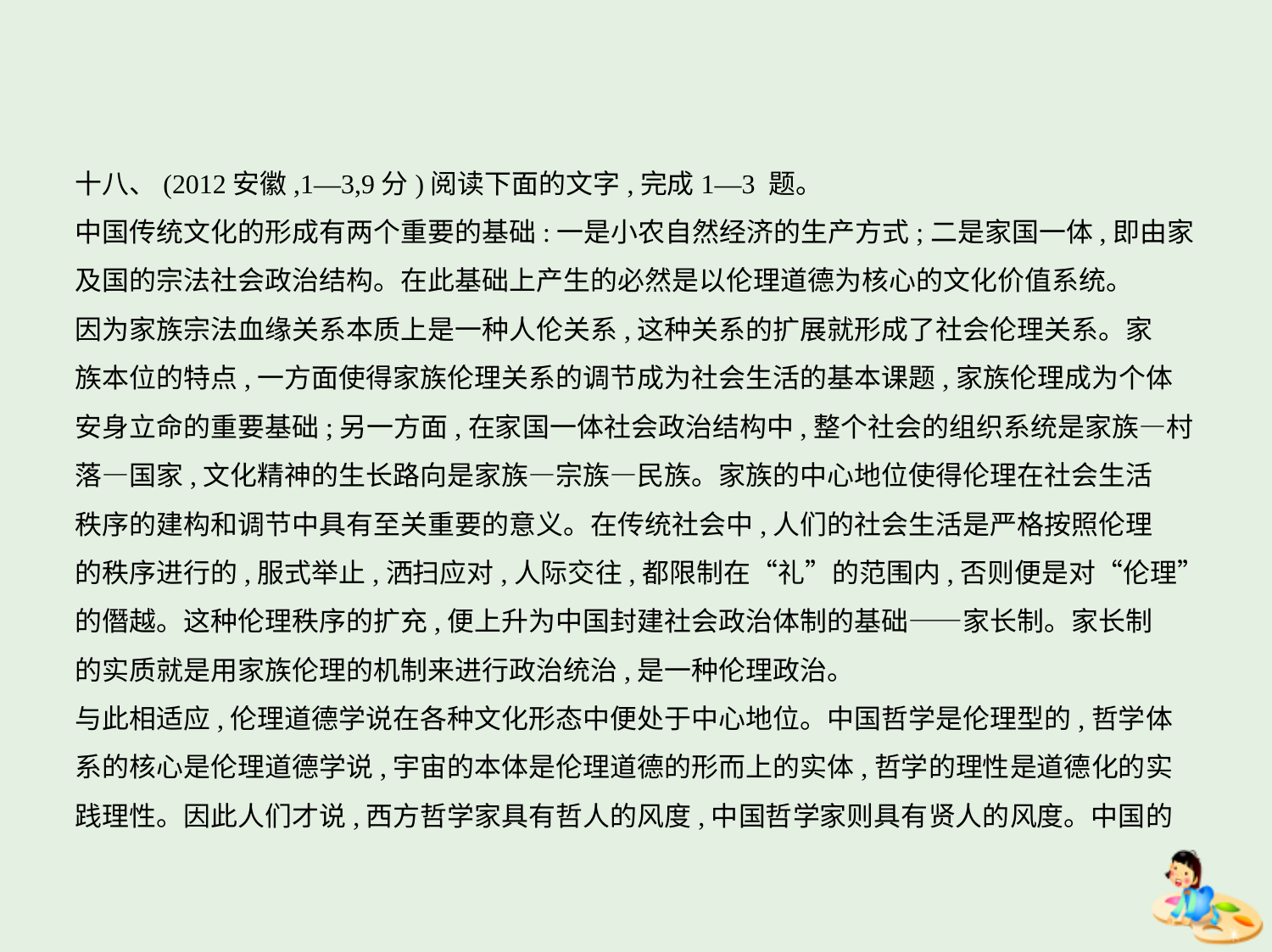

十八、(2012安徽,1—3,9分)阅读下面的文字,完成1—3 题。
中国传统文化的形成有两个重要的基础:一是小农自然经济的生产方式;二是家国一体,即由家
及国的宗法社会政治结构。在此基础上产生的必然是以伦理道德为核心的文化价值系统。
因为家族宗法血缘关系本质上是一种人伦关系,这种关系的扩展就形成了社会伦理关系。家
族本位的特点,一方面使得家族伦理关系的调节成为社会生活的基本课题,家族伦理成为个体
安身立命的重要基础;另一方面,在家国一体社会政治结构中,整个社会的组织系统是家族—村
落—国家,文化精神的生长路向是家族—宗族—民族。家族的中心地位使得伦理在社会生活
秩序的建构和调节中具有至关重要的意义。在传统社会中,人们的社会生活是严格按照伦理
的秩序进行的,服式举止,洒扫应对,人际交往,都限制在“礼”的范围内,否则便是对“伦理”
的僭越。这种伦理秩序的扩充,便上升为中国封建社会政治体制的基础——家长制。家长制
的实质就是用家族伦理的机制来进行政治统治,是一种伦理政治。
与此相适应,伦理道德学说在各种文化形态中便处于中心地位。中国哲学是伦理型的,哲学体
系的核心是伦理道德学说,宇宙的本体是伦理道德的形而上的实体,哲学的理性是道德化的实
践理性。因此人们才说,西方哲学家具有哲人的风度,中国哲学家则具有贤人的风度。中国的